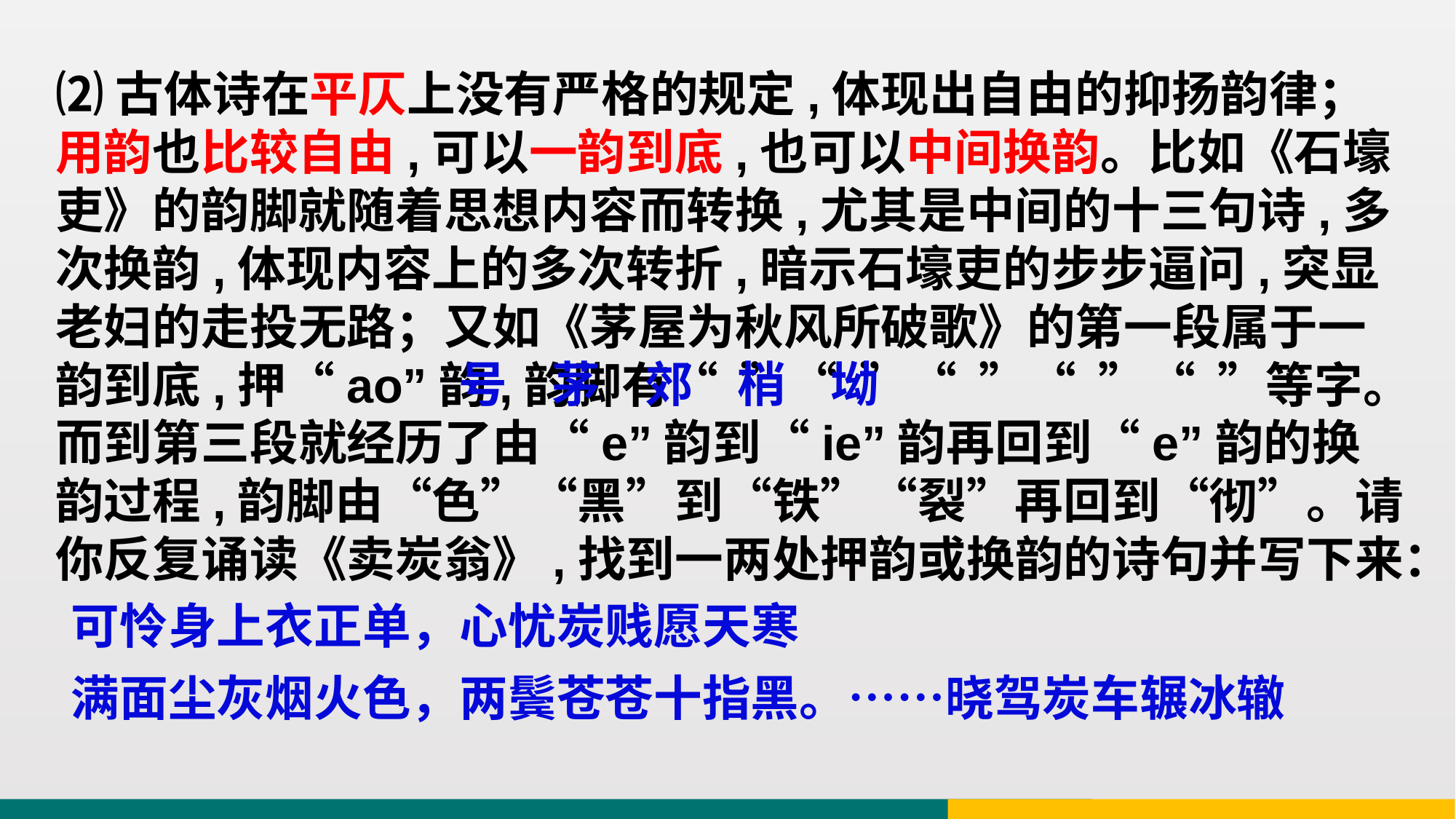

⑵古体诗在平仄上没有严格的规定,体现出自由的抑扬韵律；用韵也比较自由,可以一韵到底,也可以中间换韵。比如《石壕吏》的韵脚就随着思想内容而转换,尤其是中间的十三句诗,多次换韵,体现内容上的多次转折,暗示石壕吏的步步逼问,突显老妇的走投无路；又如《茅屋为秋风所破歌》的第一段属于一韵到底,押“ao”韵,韵脚有“  ”“  ”“  ”“  ”“  ”等字。而到第三段就经历了由“e”韵到“ie”韵再回到“e”韵的换韵过程,韵脚由“色”“黑”到“铁”“裂”再回到“彻”。请你反复诵读《卖炭翁》,找到一两处押韵或换韵的诗句并写下来：
 号    茅    郊    梢    坳
可怜身上衣正单，心忧炭贱愿天寒
满面尘灰烟火色，两鬓苍苍十指黑。……晓驾炭车辗冰辙